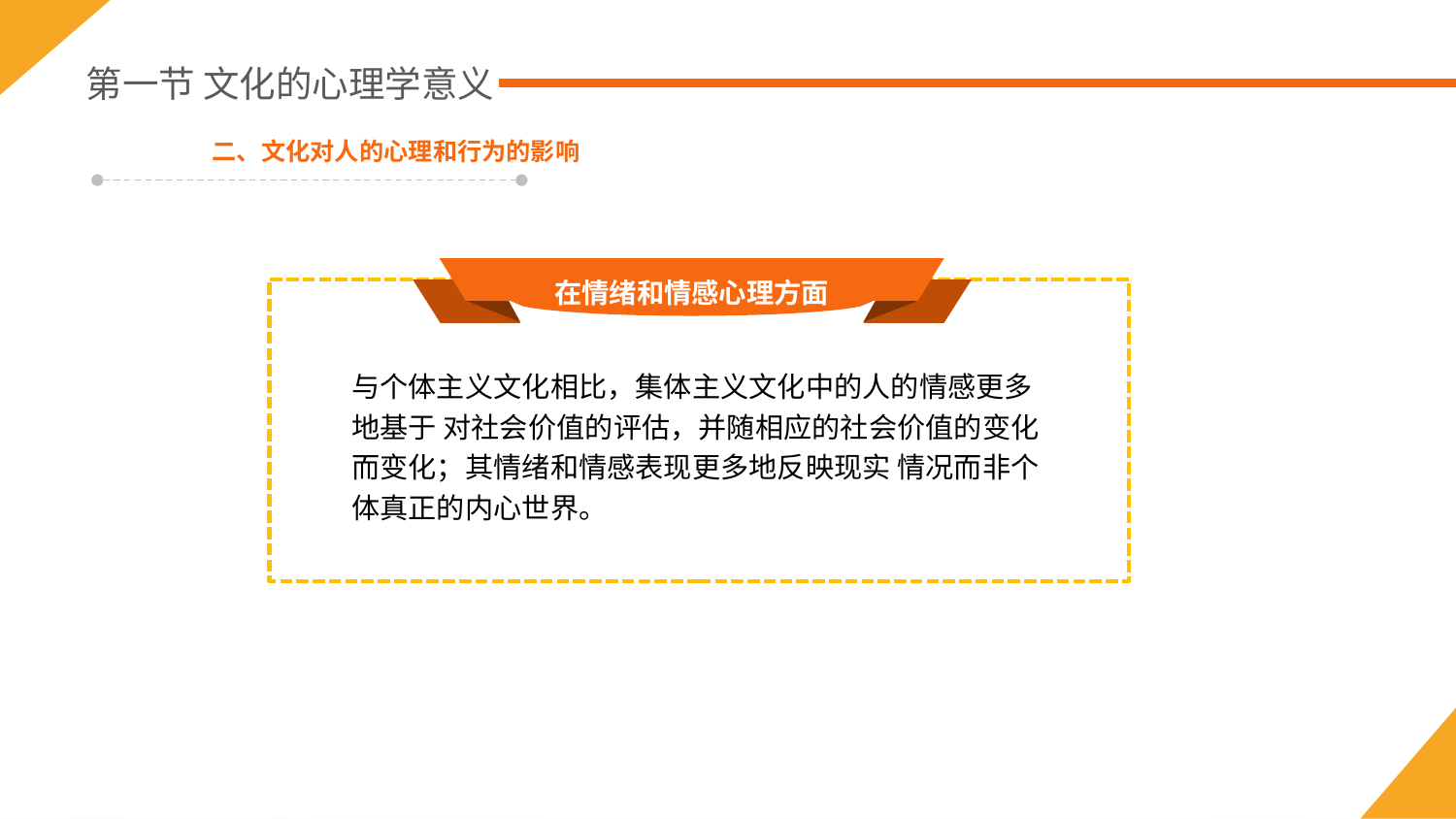

第一节 文化的心理学意义
二、文化对人的心理和行为的影响

在情绪和情感心理方面

与个体主义文化相比，集体主义文化中的人的情感更多地基于 对社会价值的评估，并随相应的社会价值的变化而变化；其情绪和情感表现更多地反映现实 情况而非个体真正的内心世界。